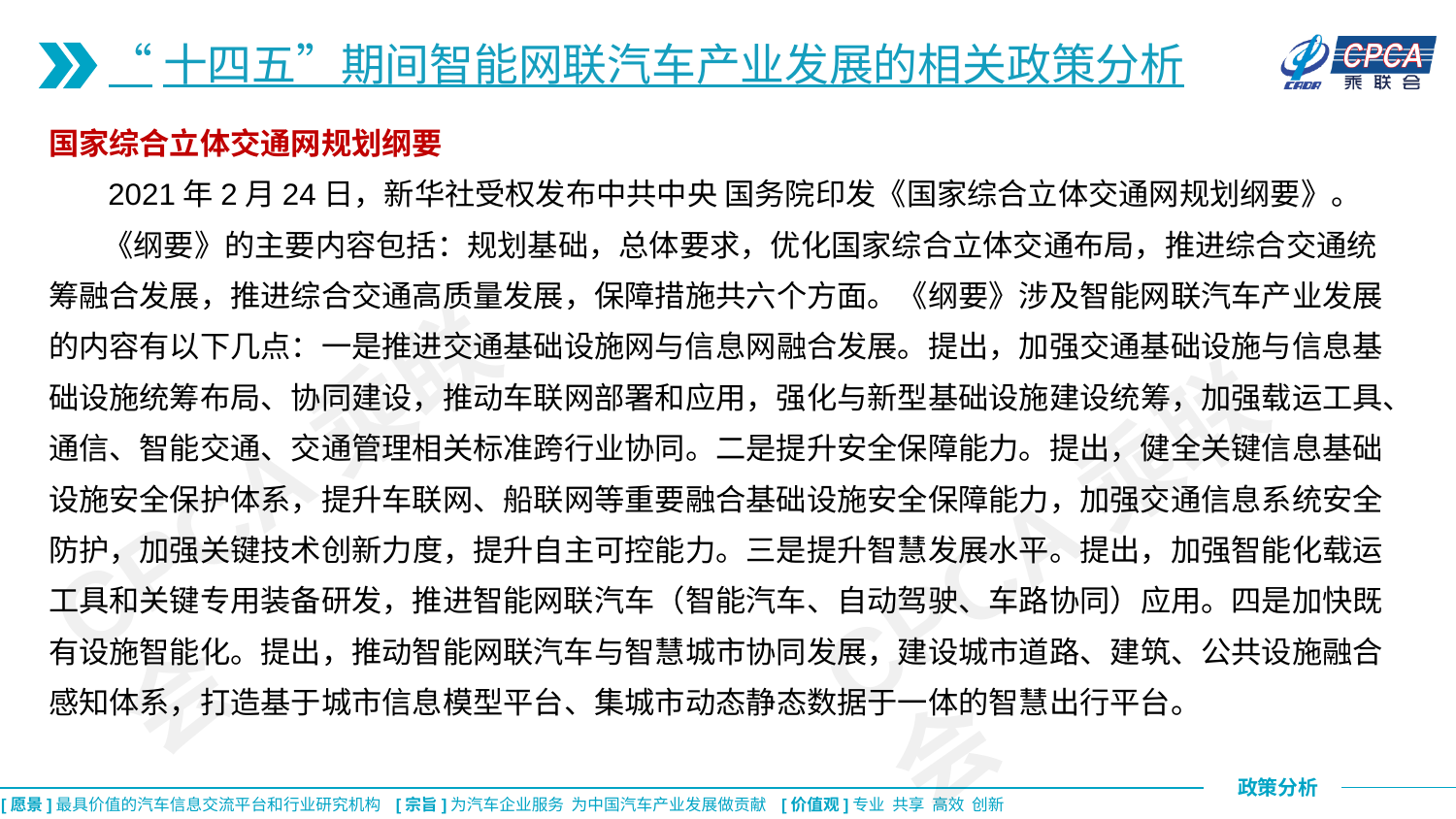

“十四五”期间智能网联汽车产业发展的相关政策分析
国家综合立体交通网规划纲要
       2021年2月24日，新华社受权发布中共中央 国务院印发《国家综合立体交通网规划纲要》。
       《纲要》的主要内容包括：规划基础，总体要求，优化国家综合立体交通布局，推进综合交通统筹融合发展，推进综合交通高质量发展，保障措施共六个方面。《纲要》涉及智能网联汽车产业发展的内容有以下几点：一是推进交通基础设施网与信息网融合发展。提出，加强交通基础设施与信息基础设施统筹布局、协同建设，推动车联网部署和应用，强化与新型基础设施建设统筹，加强载运工具、通信、智能交通、交通管理相关标准跨行业协同。二是提升安全保障能力。提出，健全关键信息基础设施安全保护体系，提升车联网、船联网等重要融合基础设施安全保障能力，加强交通信息系统安全防护，加强关键技术创新力度，提升自主可控能力。三是提升智慧发展水平。提出，加强智能化载运工具和关键专用装备研发，推进智能网联汽车（智能汽车、自动驾驶、车路协同）应用。四是加快既有设施智能化。提出，推动智能网联汽车与智慧城市协同发展，建设城市道路、建筑、公共设施融合感知体系，打造基于城市信息模型平台、集城市动态静态数据于一体的智慧出行平台。
CPCA乘联会
CPCA乘联会